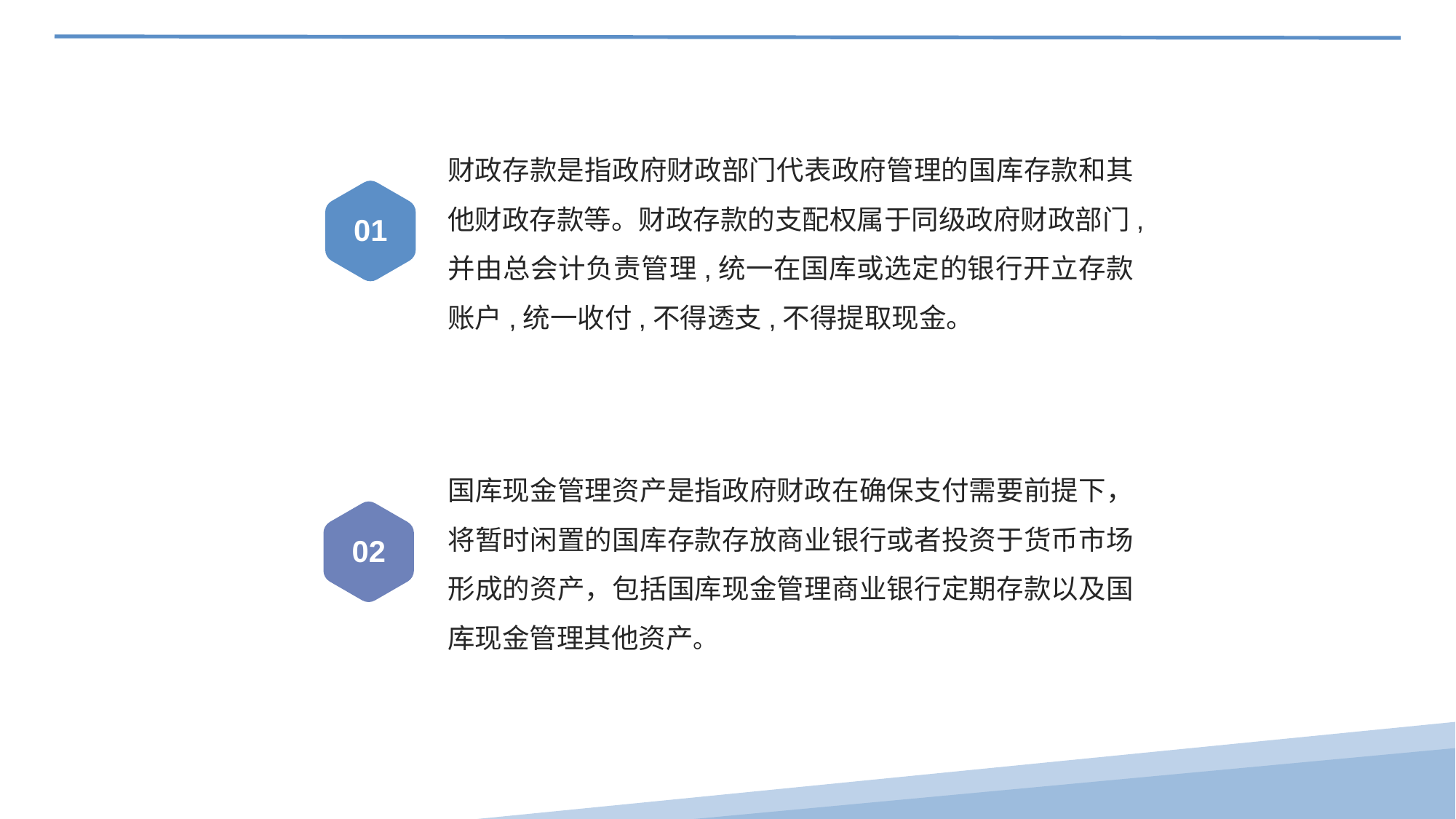

财政存款是指政府财政部门代表政府管理的国库存款和其他财政存款等。财政存款的支配权属于同级政府财政部门,并由总会计负责管理,统一在国库或选定的银行开立存款账户,统一收付,不得透支,不得提取现金。

01
国库现金管理资产是指政府财政在确保支付需要前提下，将暂时闲置的国库存款存放商业银行或者投资于货币市场形成的资产，包括国库现金管理商业银行定期存款以及国库现金管理其他资产。
02